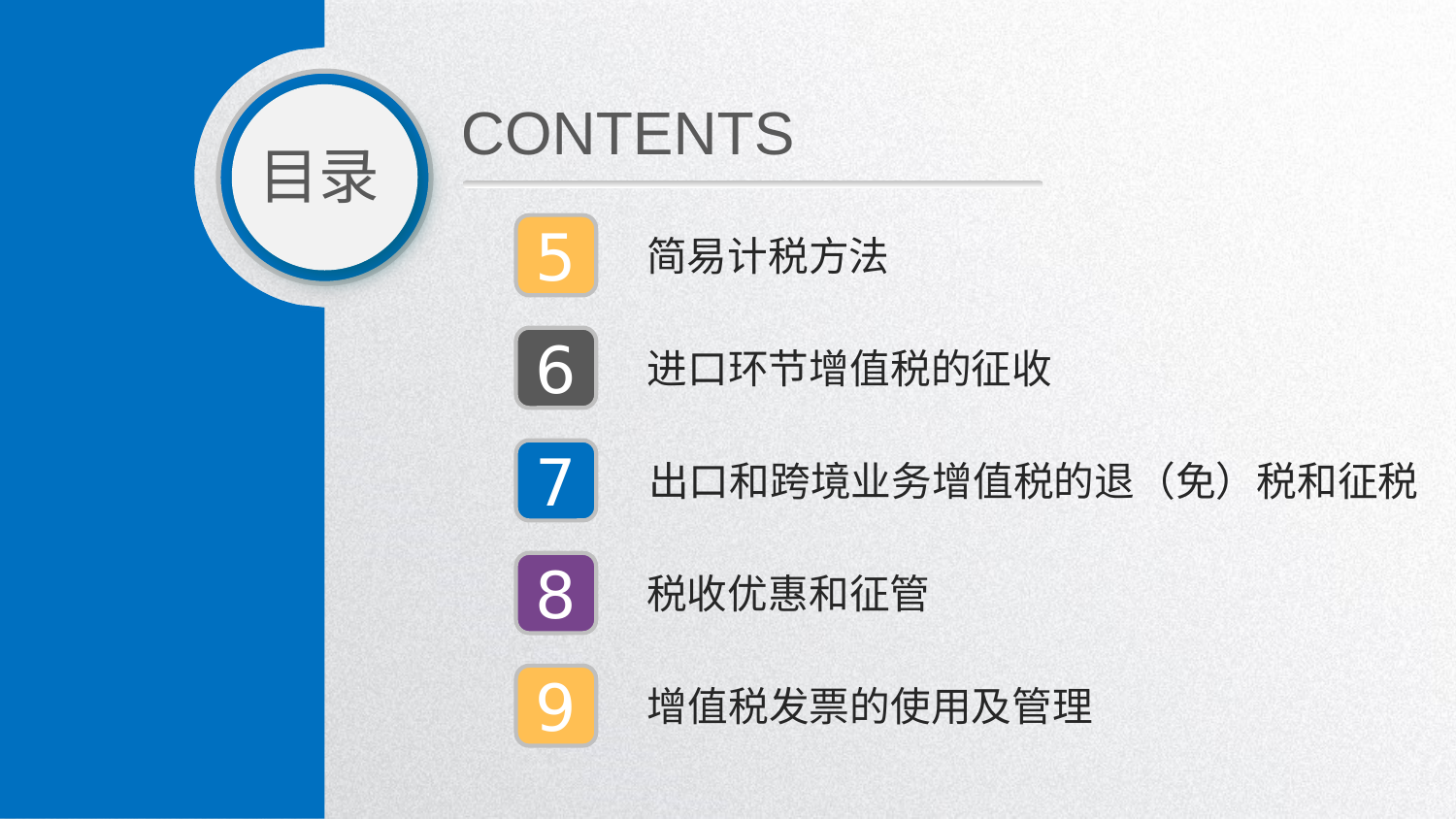

CONTENTS
目录

5
简易计税方法
6
进口环节增值税的征收
7
出口和跨境业务增值税的退（免）税和征税
8
税收优惠和征管
9
增值税发票的使用及管理